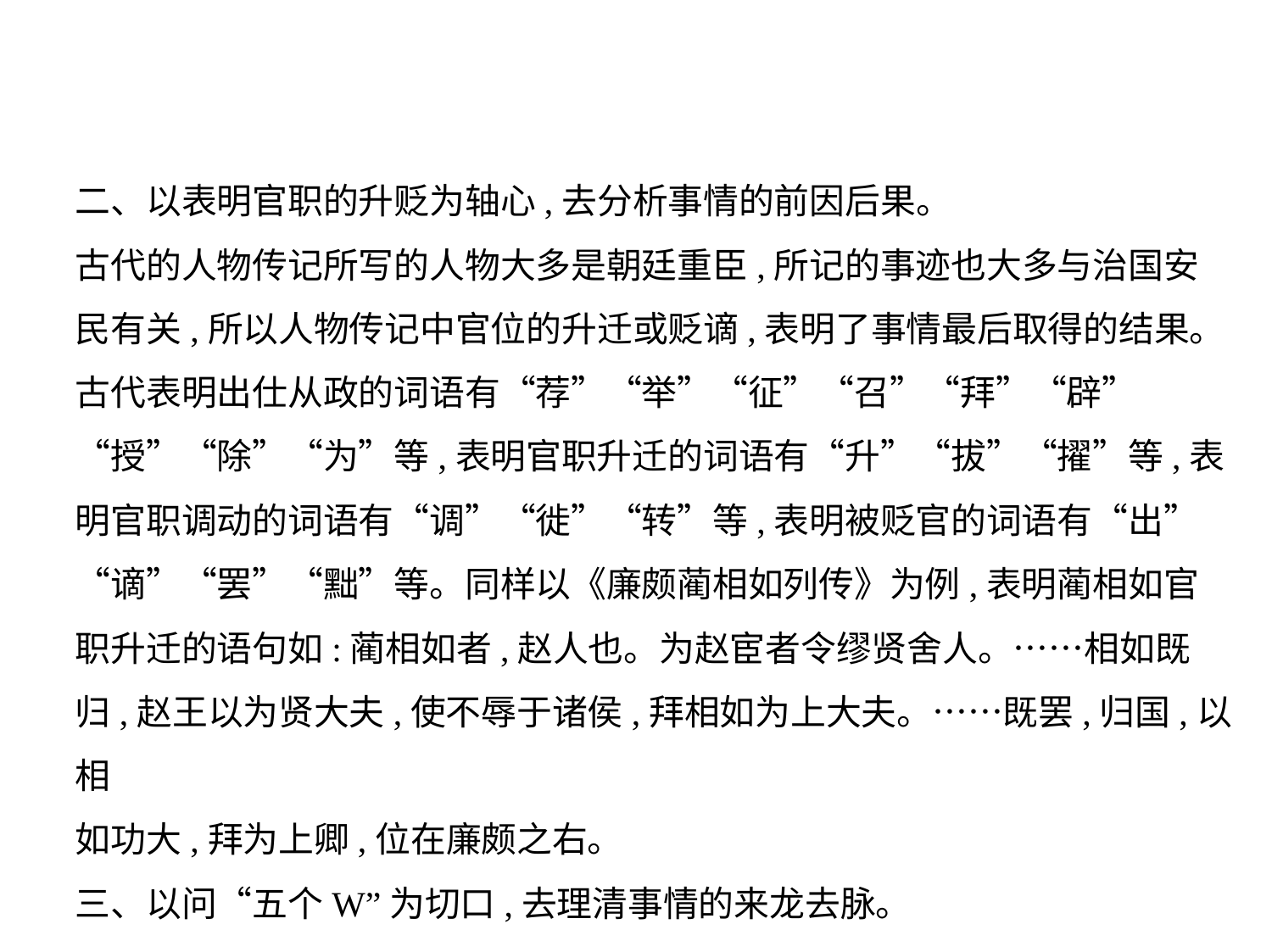

二、以表明官职的升贬为轴心,去分析事情的前因后果。
古代的人物传记所写的人物大多是朝廷重臣,所记的事迹也大多与治国安
民有关,所以人物传记中官位的升迁或贬谪,表明了事情最后取得的结果。
古代表明出仕从政的词语有“荐”“举”“征”“召”“拜”“辟”
“授”“除”“为”等,表明官职升迁的词语有“升”“拔”“擢”等,表
明官职调动的词语有“调”“徙”“转”等,表明被贬官的词语有“出”
“谪”“罢”“黜”等。同样以《廉颇蔺相如列传》为例,表明蔺相如官
职升迁的语句如:蔺相如者,赵人也。为赵宦者令缪贤舍人。……相如既
归,赵王以为贤大夫,使不辱于诸侯,拜相如为上大夫。……既罢,归国,以相
如功大,拜为上卿,位在廉颇之右。
三、以问“五个W”为切口,去理清事情的来龙去脉。